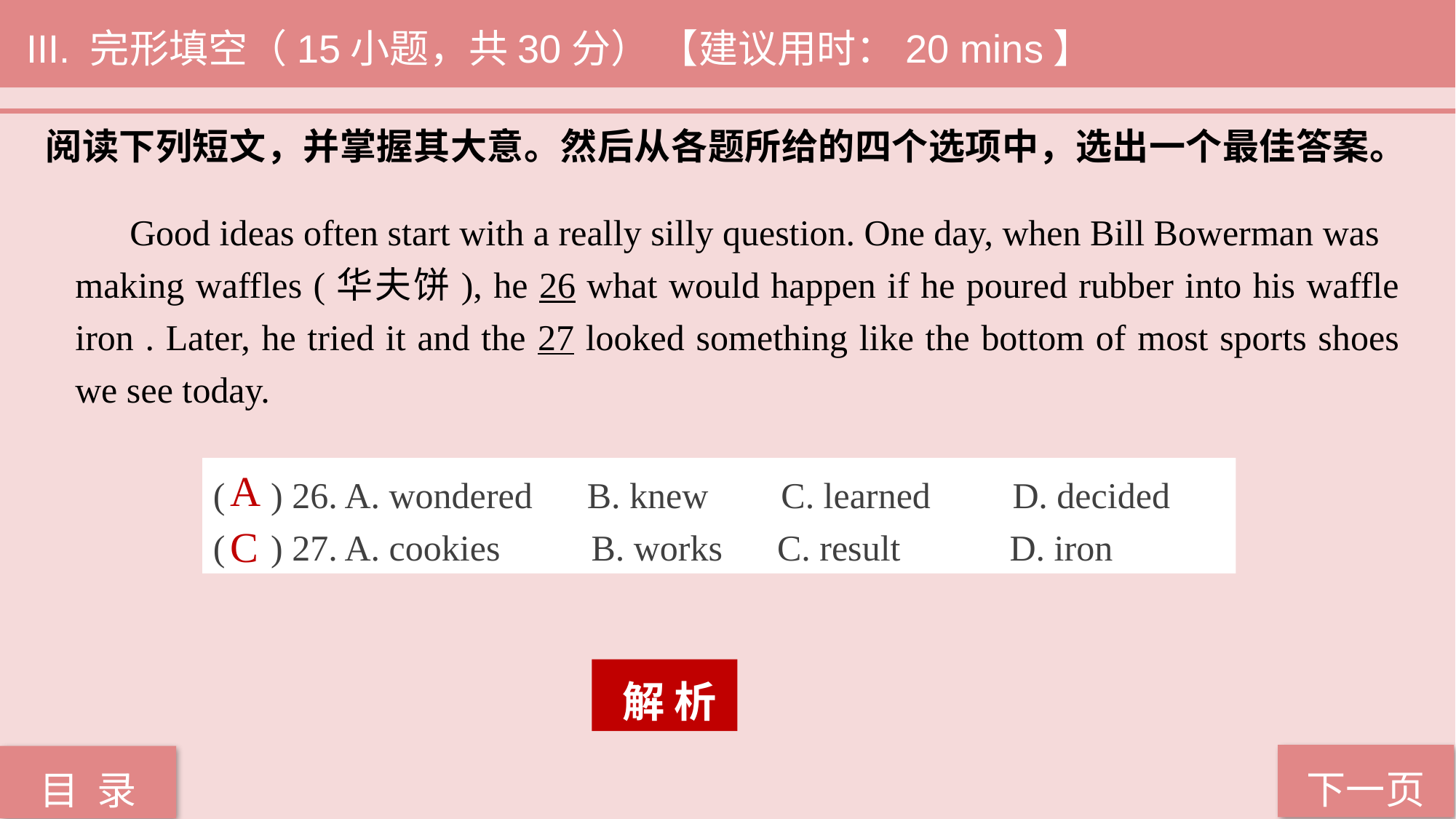

III. 完形填空（15小题，共30分） 【建议用时：20 mins】
阅读下列短文，并掌握其大意。然后从各题所给的四个选项中，选出一个最佳答案。
      Good ideas often start with a really silly question. One day, when Bill Bowerman was
making waffles (华夫饼), he 26 what would happen if he poured rubber into his waffle iron . Later, he tried it and the 27 looked something like the bottom of most sports shoes we see today.
A
(     ) 26. A. wondered      B. knew        C. learned         D. decided
(     ) 27. A. cookies          B. works      C. result            D. iron
C
 解 析